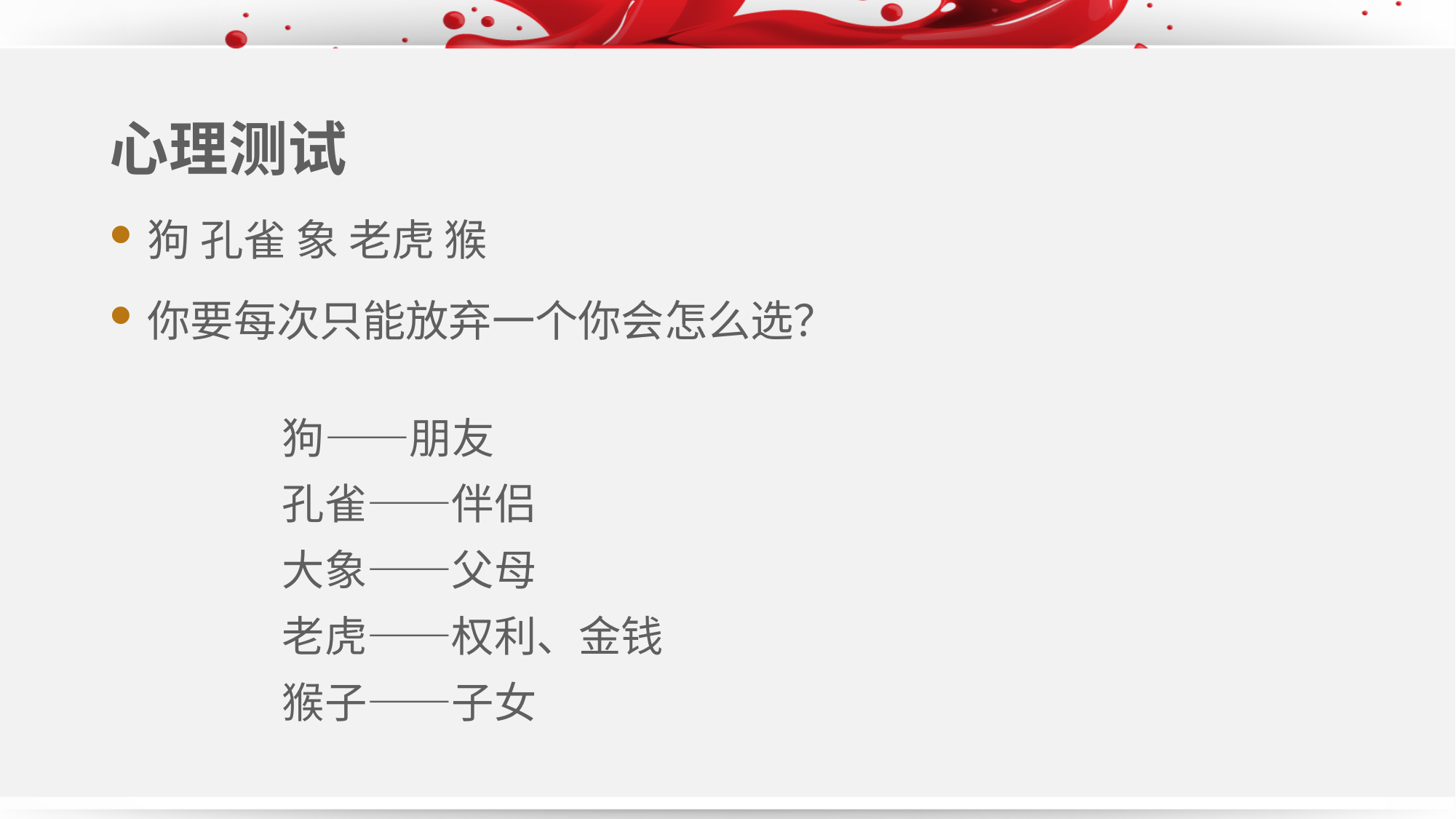

心理测试
狗 孔雀 象 老虎 猴
你要每次只能放弃一个你会怎么选？
狗——朋友
孔雀——伴侣
大象——父母
老虎——权利、金钱
猴子——子女